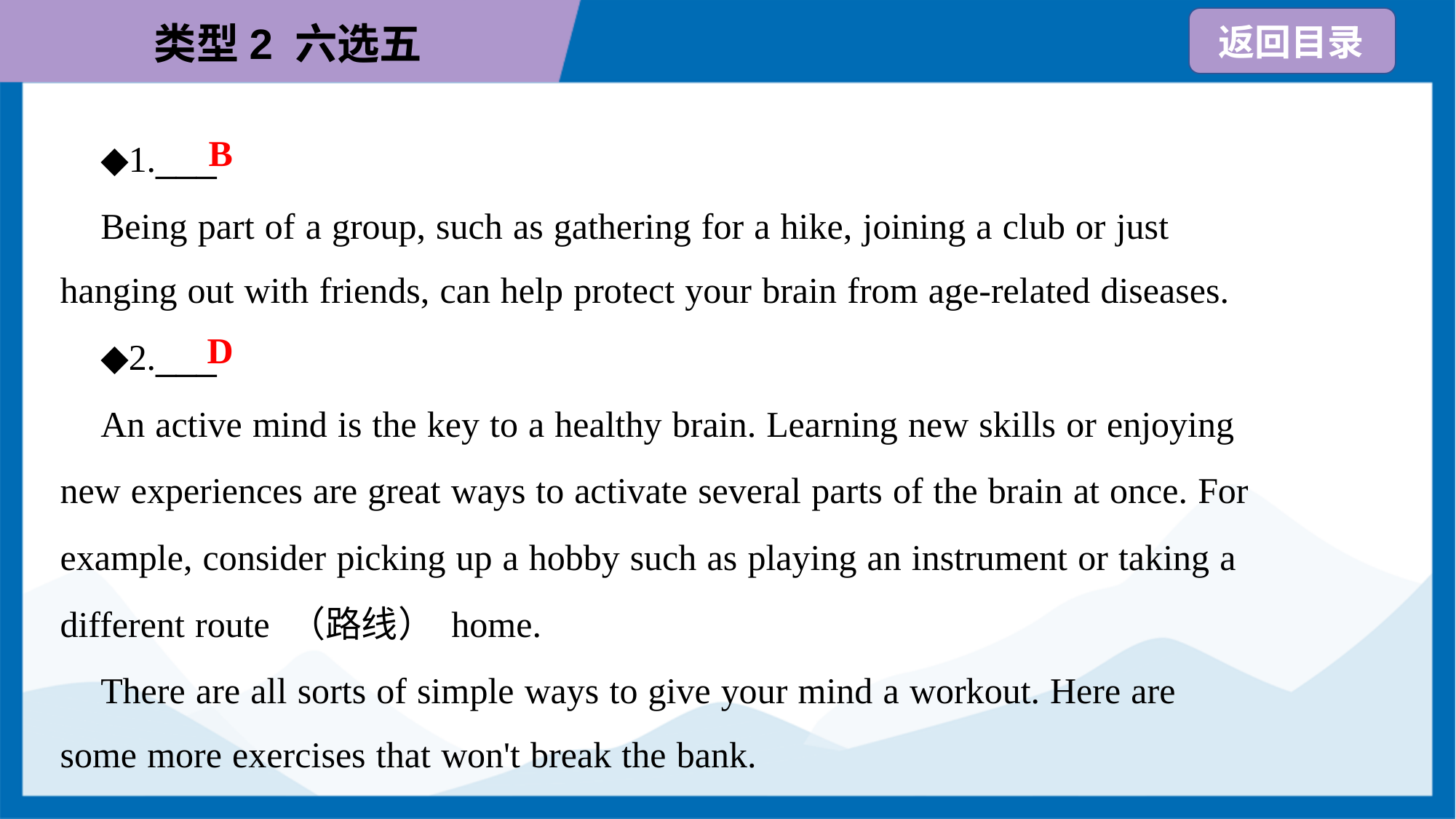

B
    ◆1.___
    Being part of a group, such as gathering for a hike, joining a club or just
hanging out with friends, can help protect your brain from age-related diseases.
D
    ◆2.___
    An active mind is the key to a healthy brain. Learning new skills or enjoying
new experiences are great ways to activate several parts of the brain at once. For
example, consider picking up a hobby such as playing an instrument or taking a
different route （路线） home.
    There are all sorts of simple ways to give your mind a workout. Here are
some more exercises that won't break the bank.